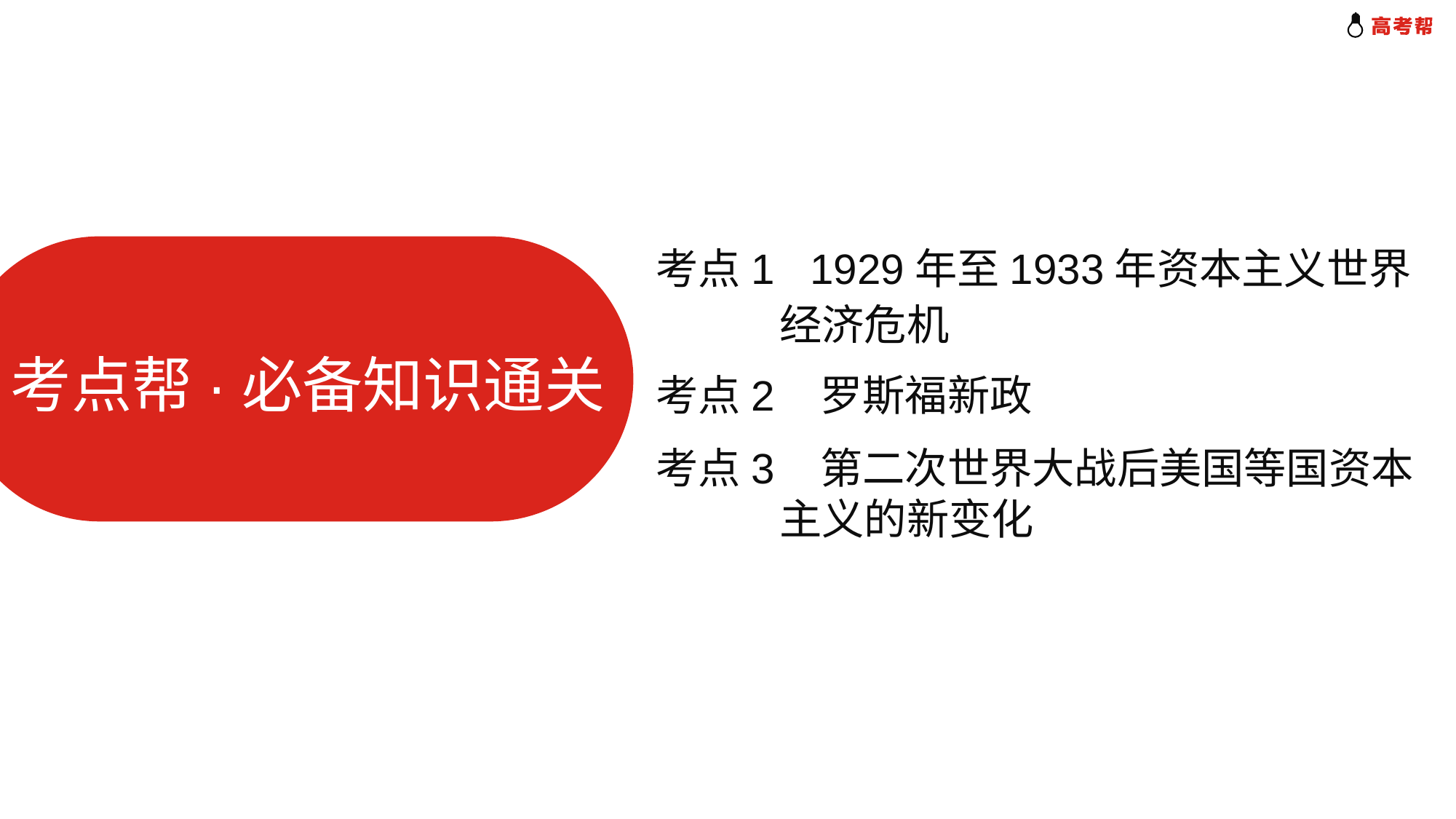

考点1   1929年至1933年资本主义世界
            经济危机
考点帮·必备知识通关
考点2   罗斯福新政
考点3   第二次世界大战后美国等国资本
            主义的新变化